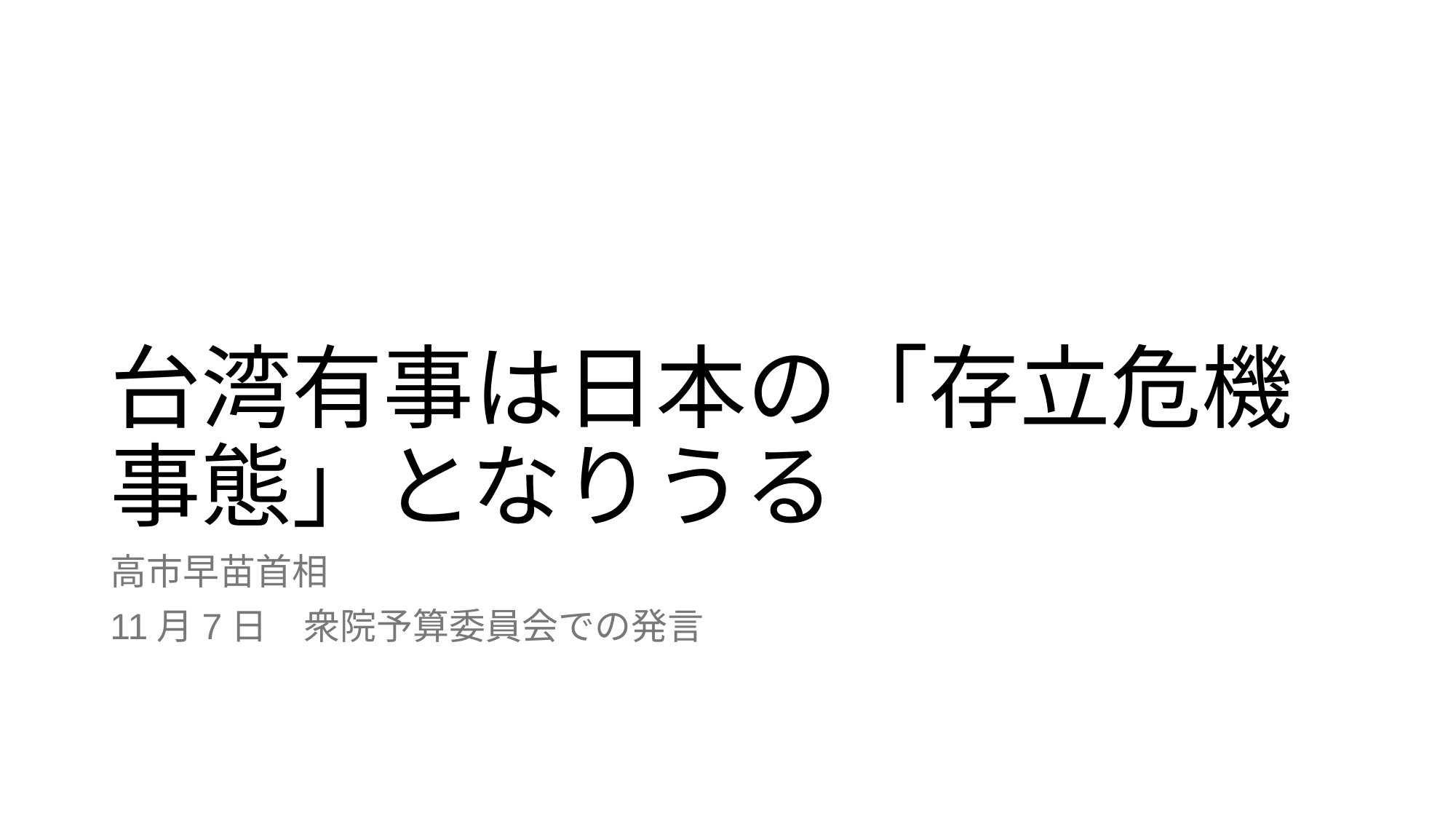

# 台湾有事は日本の「存立危機事態」となりうる
高市早苗首相
11月7日　衆院予算委員会での発言